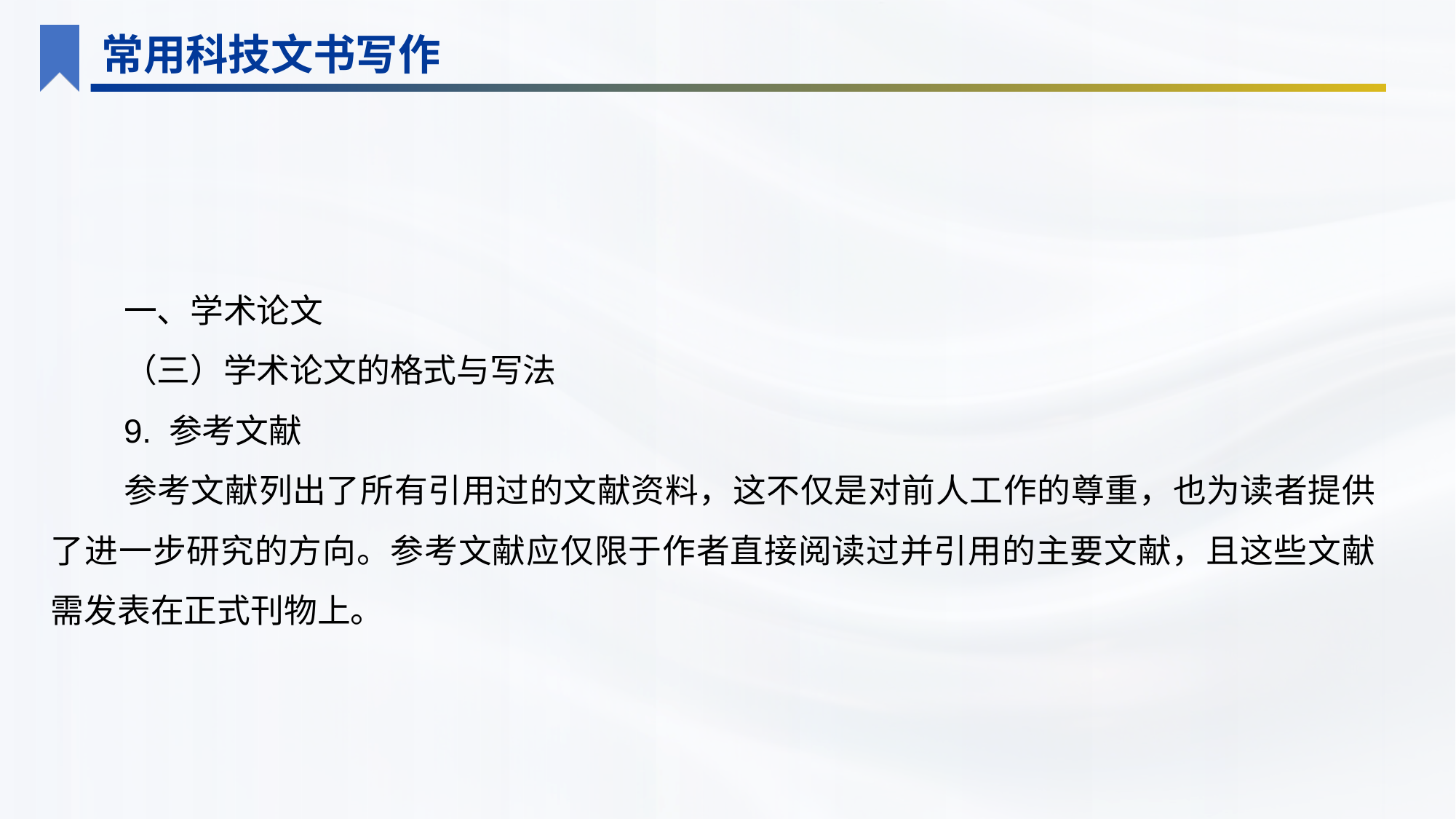

常用科技文书写作
一、学术论文
（三）学术论文的格式与写法
9. 参考文献
参考文献列出了所有引用过的文献资料，这不仅是对前人工作的尊重，也为读者提供了进一步研究的方向。参考文献应仅限于作者直接阅读过并引用的主要文献，且这些文献需发表在正式刊物上。